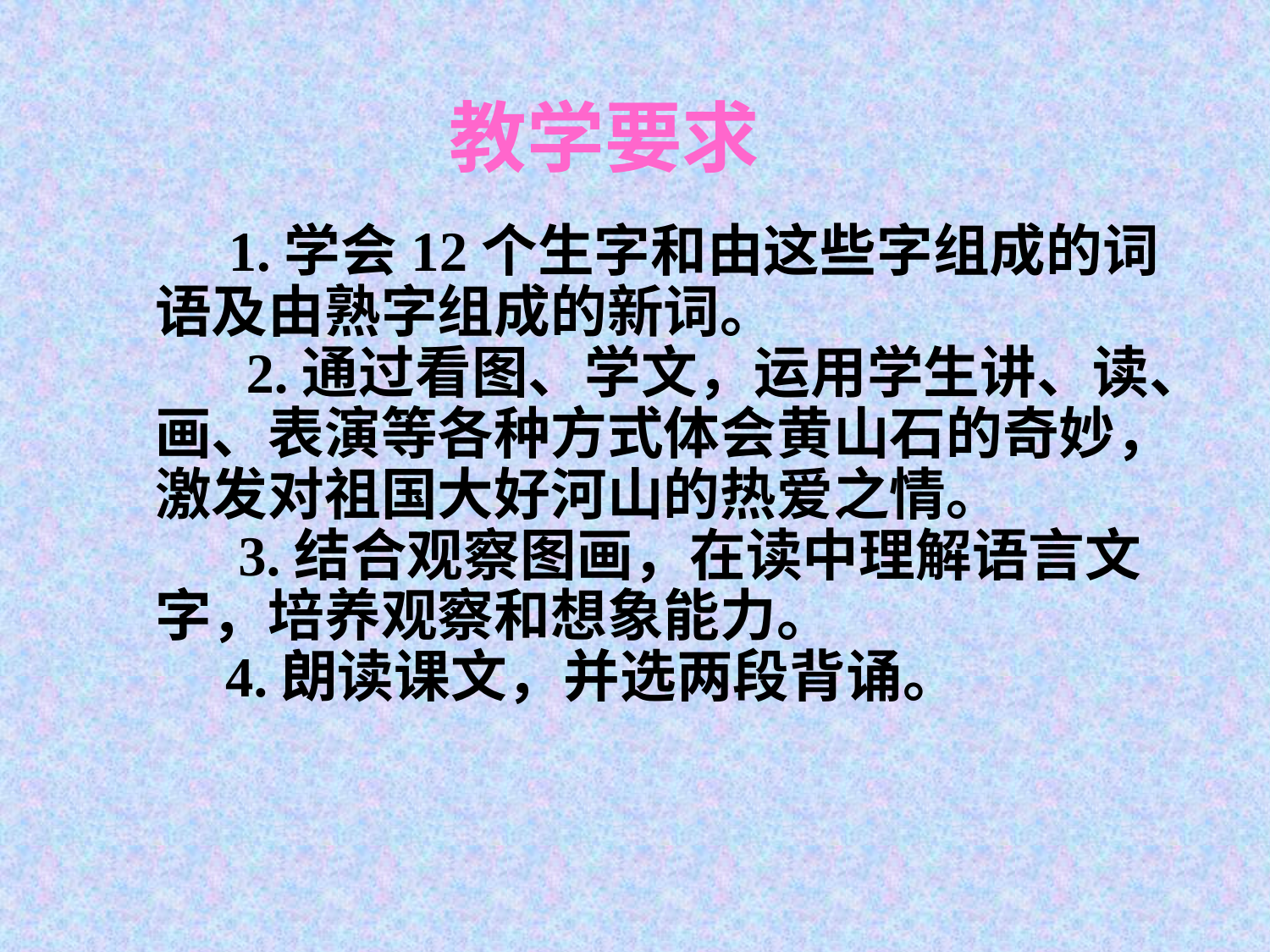

# 教学要求
　    1.学会12个生字和由这些字组成的词语及由熟字组成的新词。
      2.通过看图、学文，运用学生讲、读、画、表演等各种方式体会黄山石的奇妙，激发对祖国大好河山的热爱之情。
　 3.结合观察图画，在读中理解语言文字，培养观察和想象能力。
　4.朗读课文，并选两段背诵。